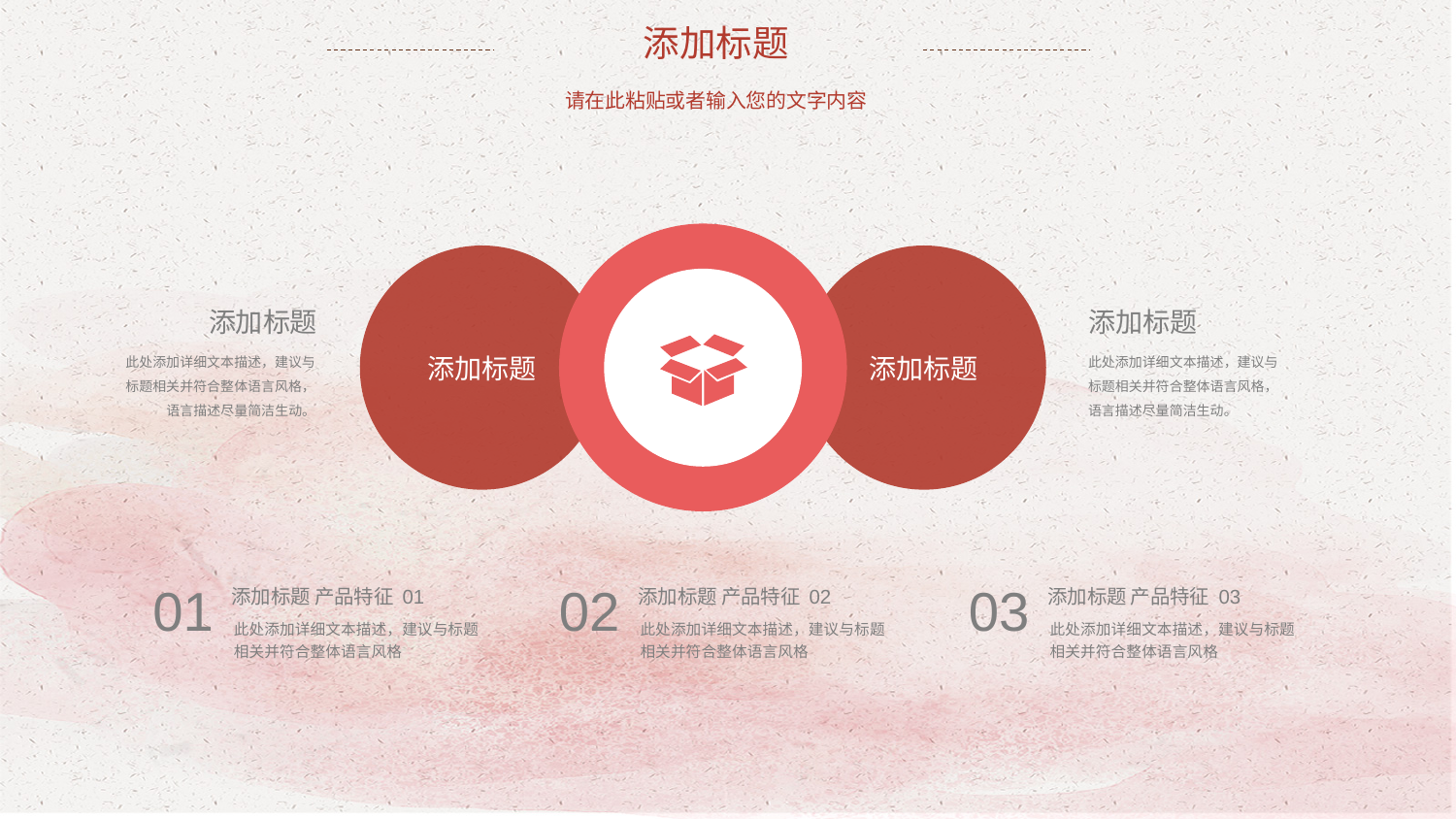

添加标题
请在此粘贴或者输入您的文字内容

添加标题
添加标题
添加标题
添加标题

此处添加详细文本描述，建议与标题相关并符合整体语言风格，语言描述尽量简洁生动。
此处添加详细文本描述，建议与标题相关并符合整体语言风格，语言描述尽量简洁生动。
01
02
03
添加标题 产品特征 01
添加标题 产品特征 02
添加标题 产品特征 03
此处添加详细文本描述，建议与标题相关并符合整体语言风格
此处添加详细文本描述，建议与标题相关并符合整体语言风格
此处添加详细文本描述，建议与标题相关并符合整体语言风格